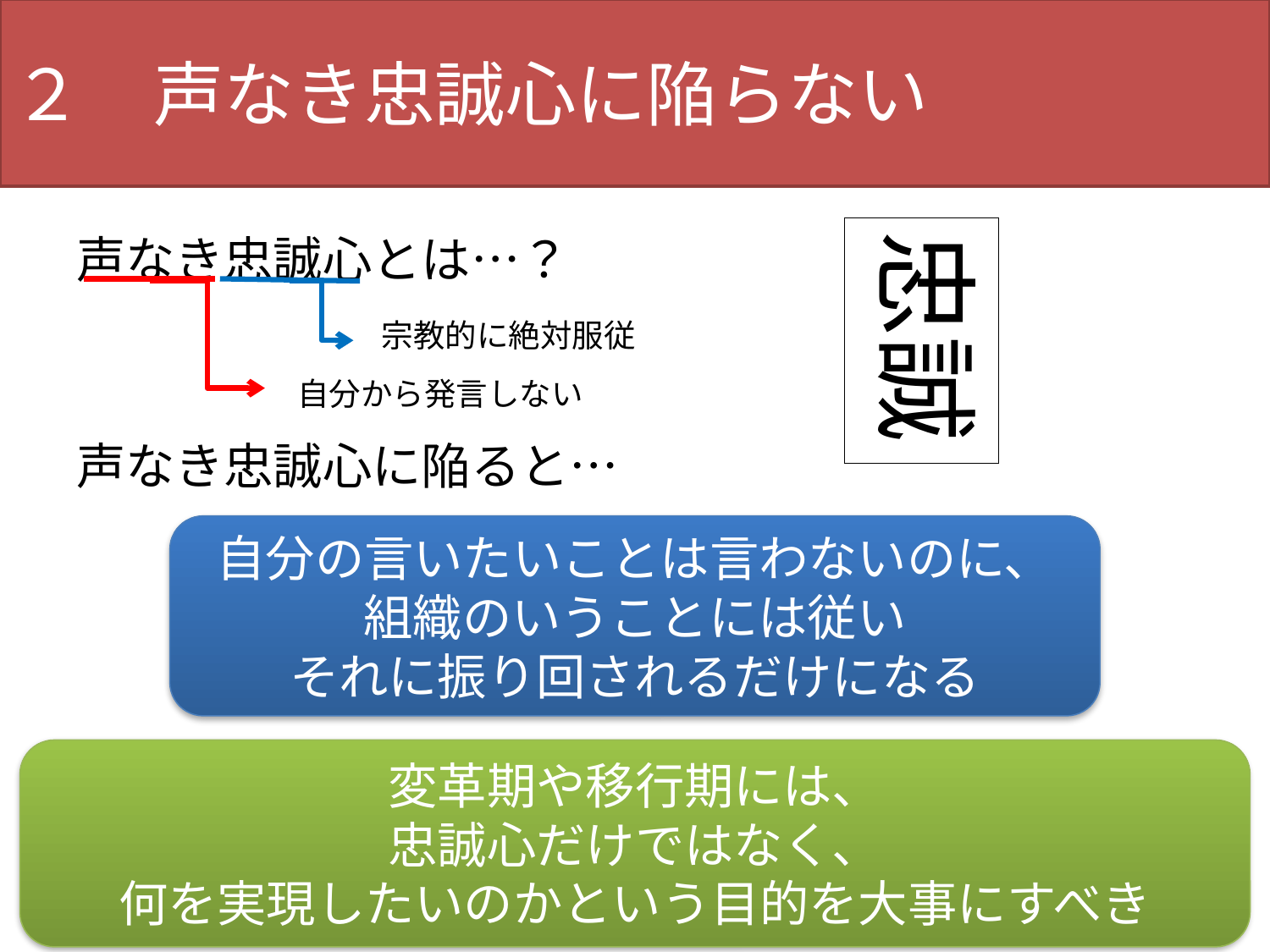

２　声なき忠誠心に陥らない
忠誠
声なき忠誠心とは…？

声なき忠誠心に陥ると…

宗教的に絶対服従
自分から発言しない
自分の言いたいことは言わないのに、
組織のいうことには従い
それに振り回されるだけになる
変革期や移行期には、
忠誠心だけではなく、
何を実現したいのかという目的を大事にすべき